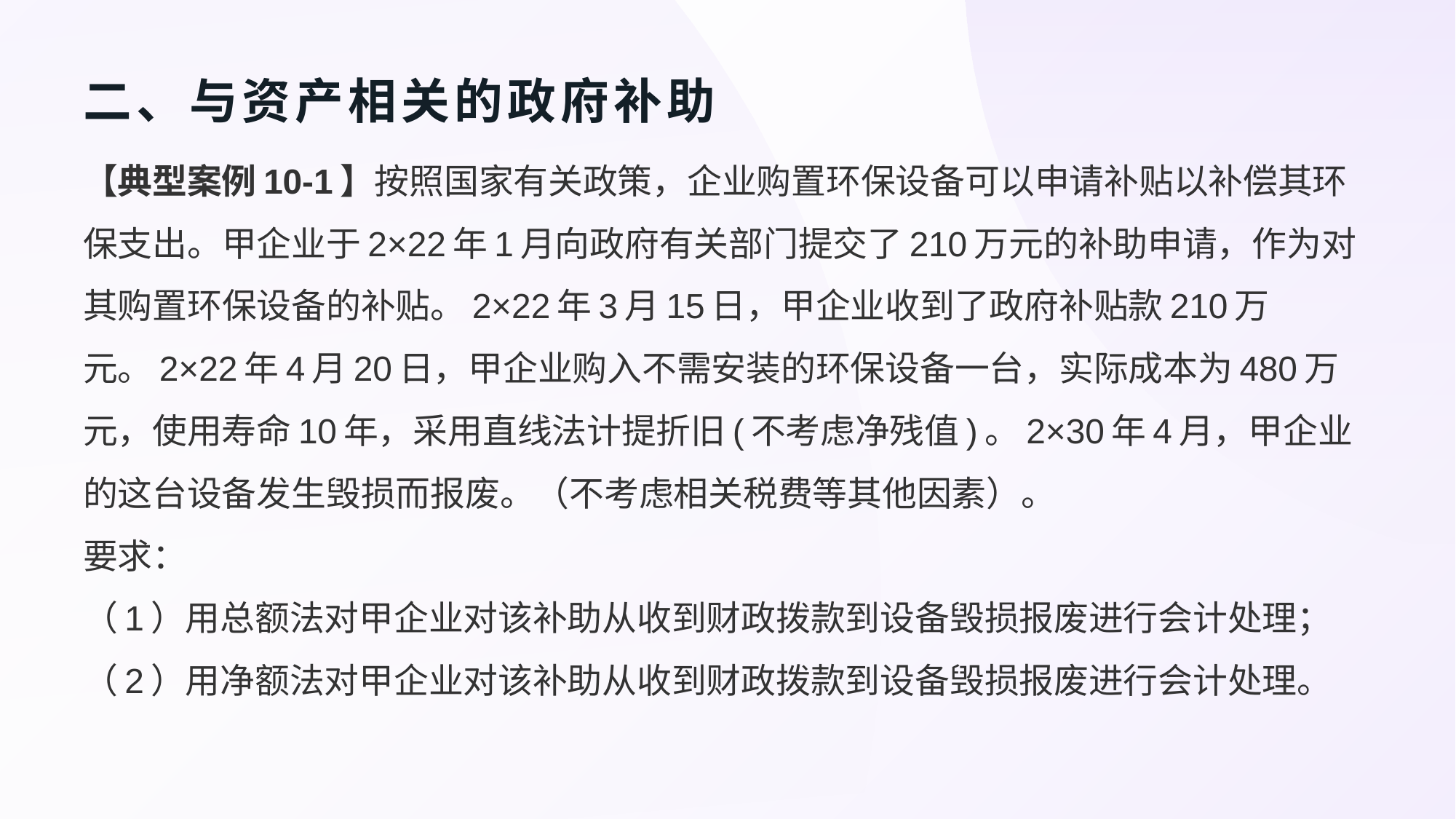

# 二、与资产相关的政府补助
【典型案例10-1】按照国家有关政策，企业购置环保设备可以申请补贴以补偿其环保支出。甲企业于2×22年1月向政府有关部门提交了210万元的补助申请，作为对其购置环保设备的补贴。2×22年3月15日，甲企业收到了政府补贴款210万元。2×22年4月20日，甲企业购入不需安装的环保设备一台，实际成本为480万元，使用寿命10年，采用直线法计提折旧(不考虑净残值)。2×30年4月，甲企业的这台设备发生毁损而报废。（不考虑相关税费等其他因素）。
要求：
（1）用总额法对甲企业对该补助从收到财政拨款到设备毁损报废进行会计处理；
（2）用净额法对甲企业对该补助从收到财政拨款到设备毁损报废进行会计处理。